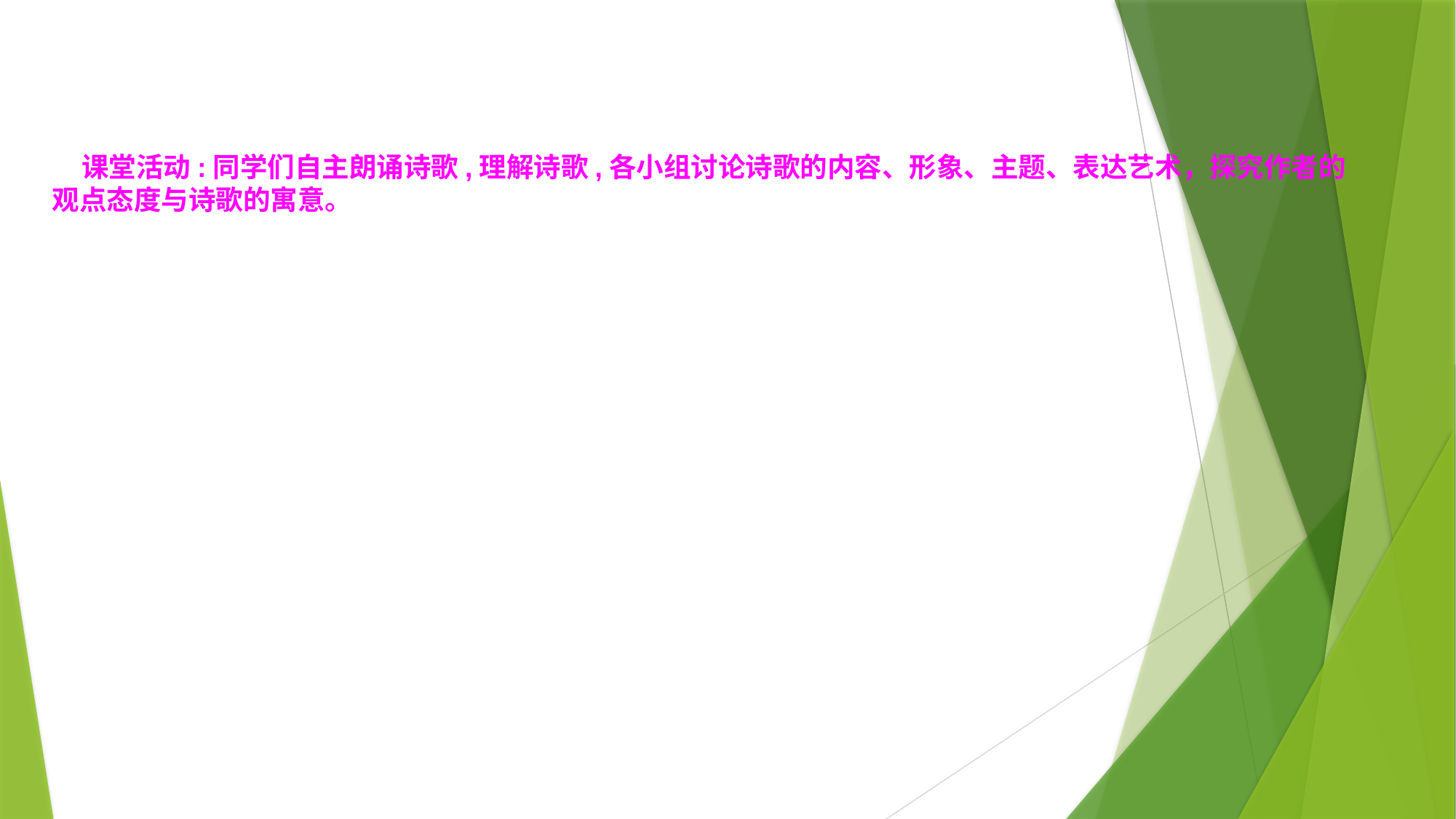

课堂活动:同学们自主朗诵诗歌,理解诗歌,各小组讨论诗歌的内容、形象、主题、表达艺术，探究作者的观点态度与诗歌的寓意。